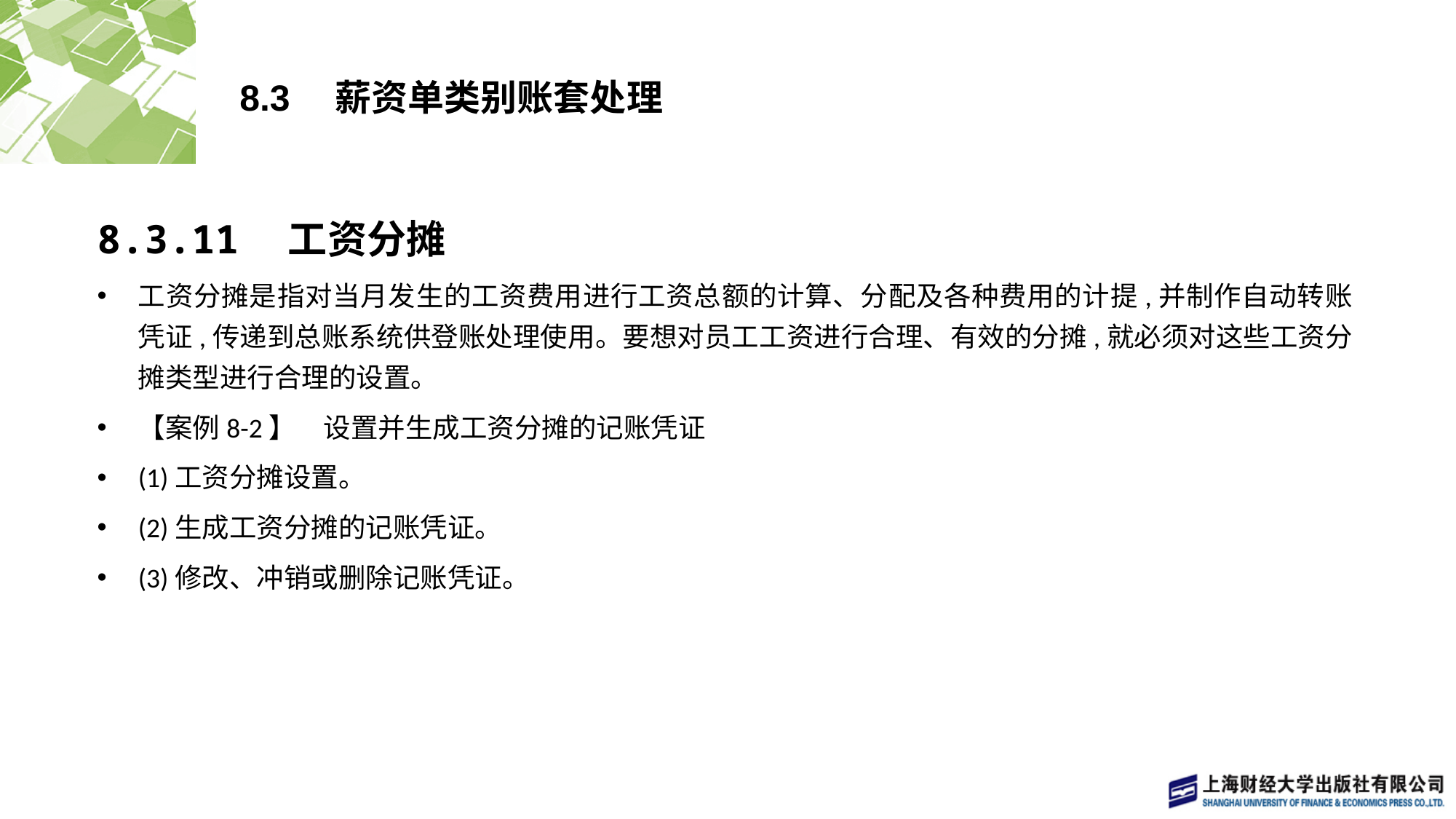

# 8.3　薪资单类别账套处理
8.3.11　工资分摊
工资分摊是指对当月发生的工资费用进行工资总额的计算、分配及各种费用的计提,并制作自动转账凭证,传递到总账系统供登账处理使用。要想对员工工资进行合理、有效的分摊,就必须对这些工资分摊类型进行合理的设置。
【案例8-2】　设置并生成工资分摊的记账凭证
(1)工资分摊设置。
(2)生成工资分摊的记账凭证。
(3)修改、冲销或删除记账凭证。